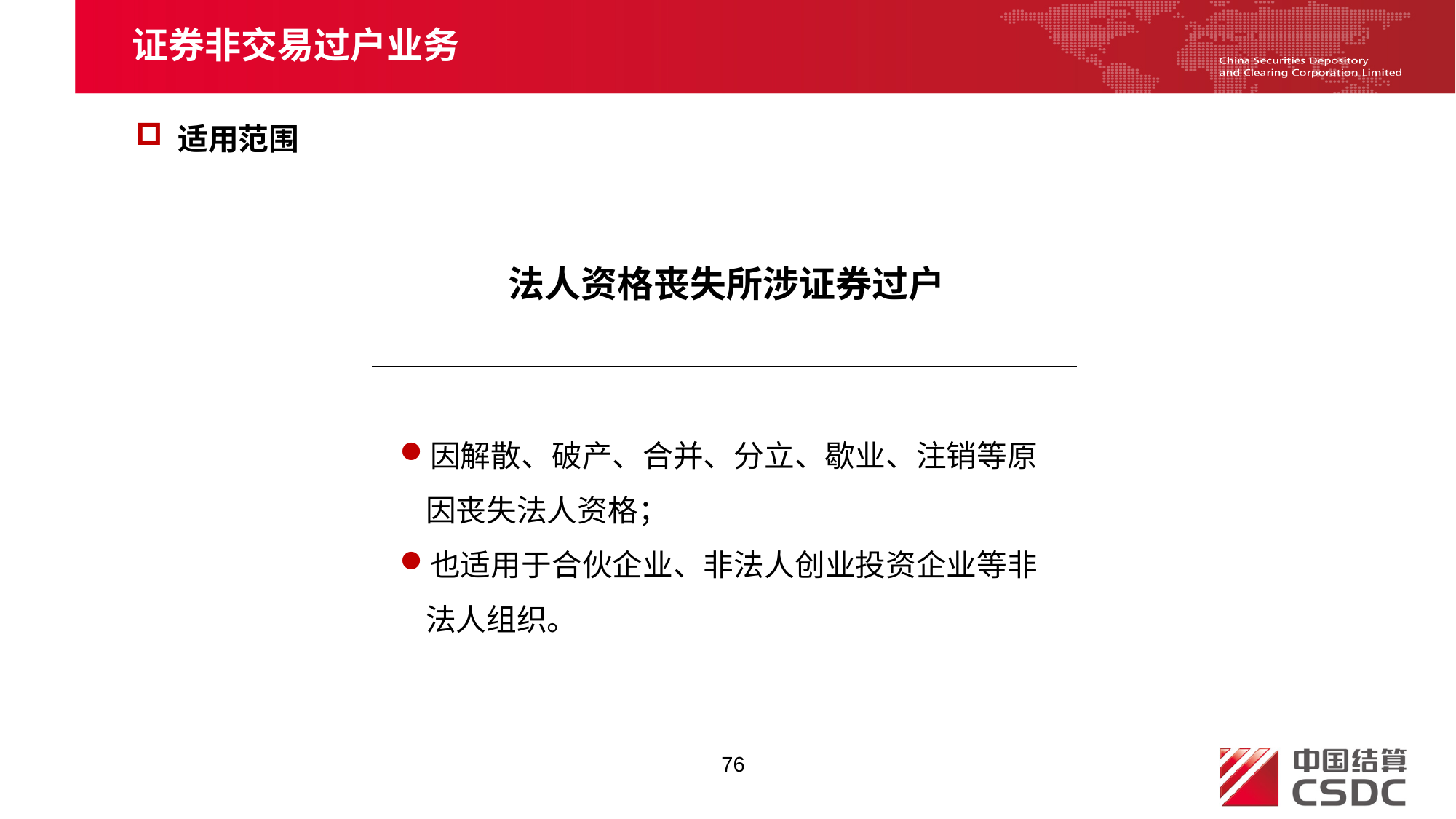

证券非交易过户业务
 适用范围
法人资格丧失所涉证券过户
因解散、破产、合并、分立、歇业、注销等原因丧失法人资格；
也适用于合伙企业、非法人创业投资企业等非法人组织。
76